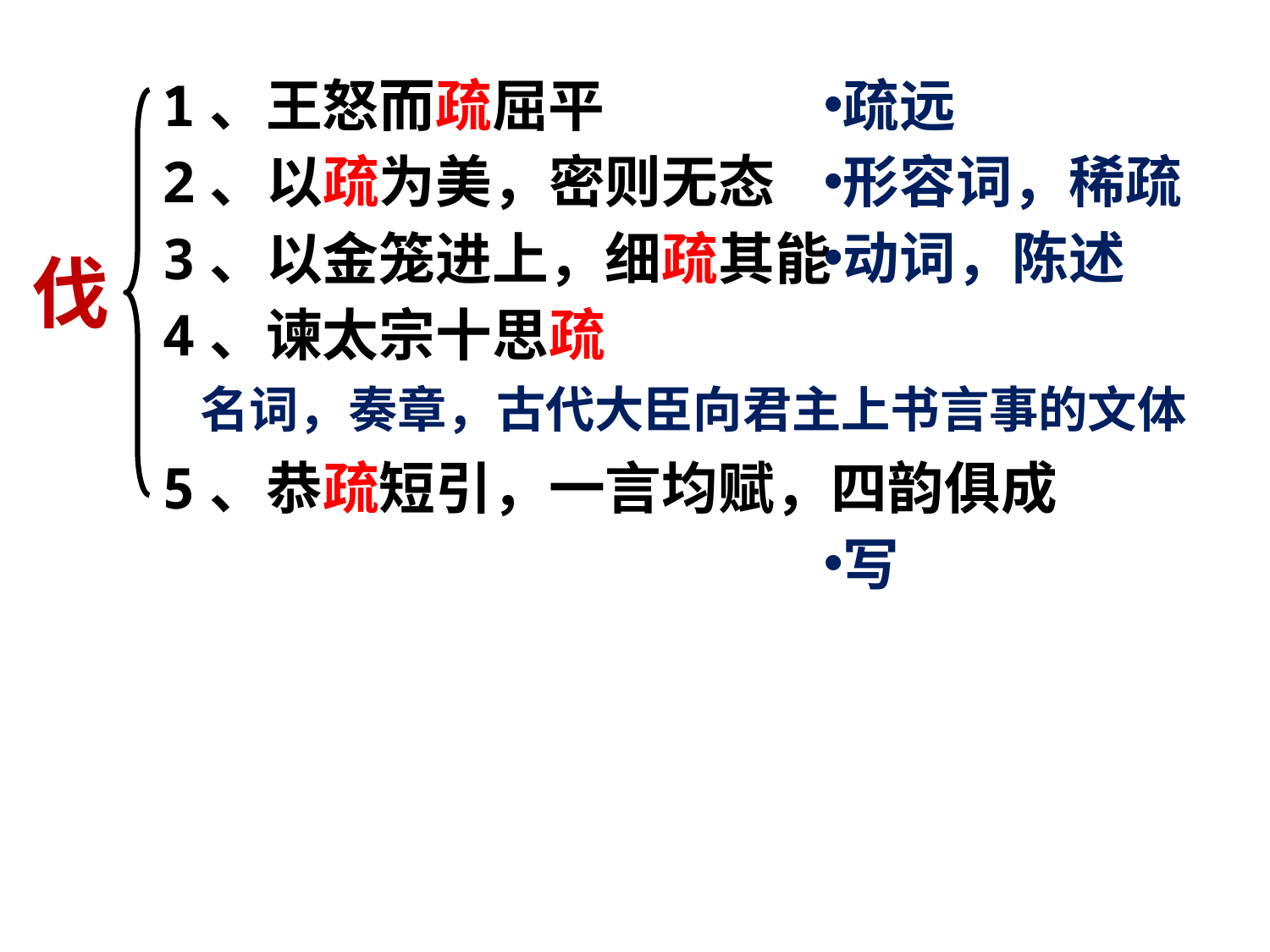

1、王怒而疏屈平
2、以疏为美，密则无态
3、以金笼进上，细疏其能
4、谏太宗十思疏

5、恭疏短引，一言均赋，四韵俱成
疏远
形容词，稀疏
动词，陈述

写

伐
名词，奏章，古代大臣向君主上书言事的文体